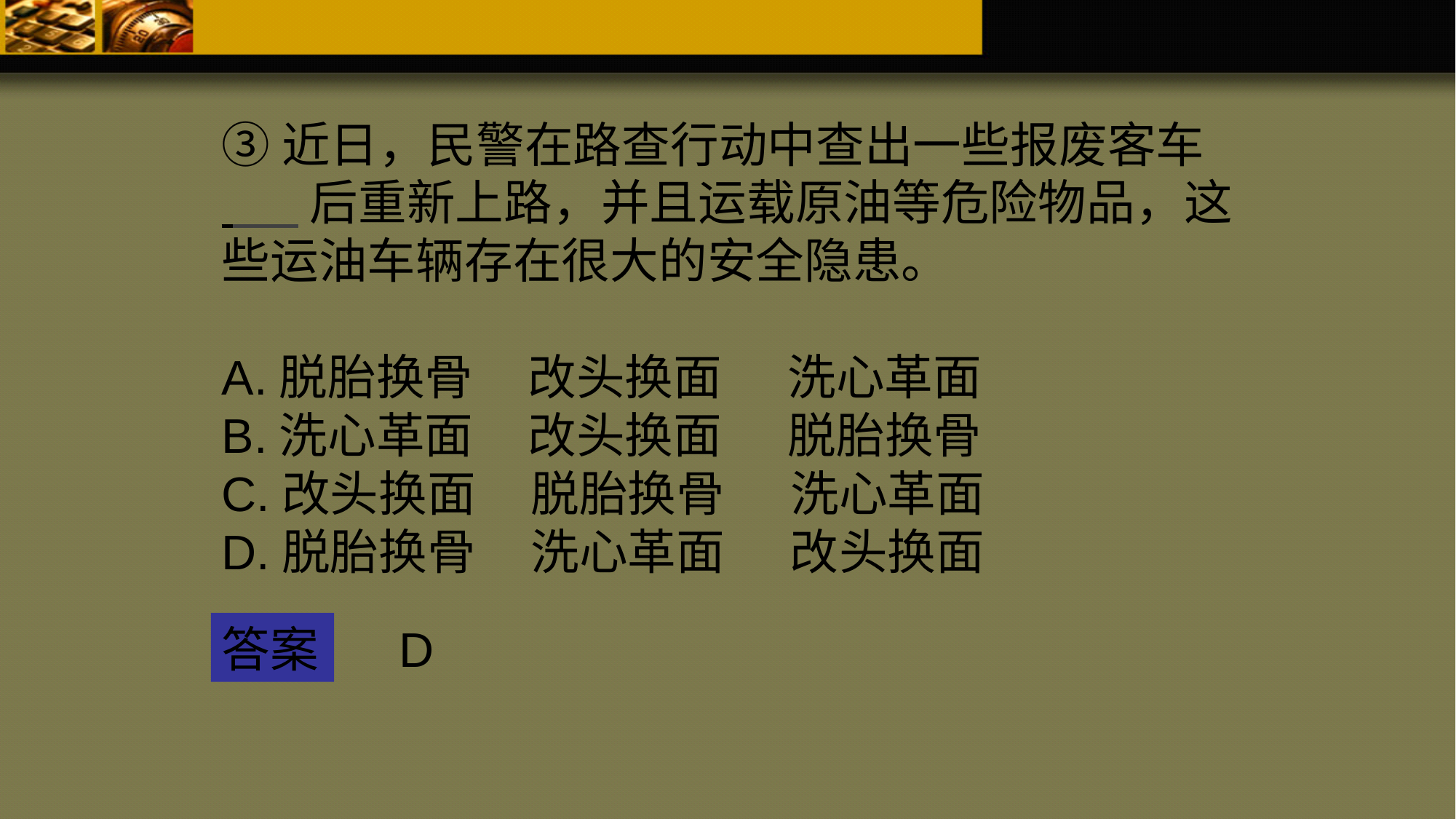

③近日，民警在路查行动中查出一些报废客车
       后重新上路，并且运载原油等危险物品，这些运油车辆存在很大的安全隐患。

A.脱胎换骨     改头换面      洗心革面
B.洗心革面     改头换面      脱胎换骨
C.改头换面     脱胎换骨      洗心革面
D.脱胎换骨     洗心革面      改头换面
答案
D